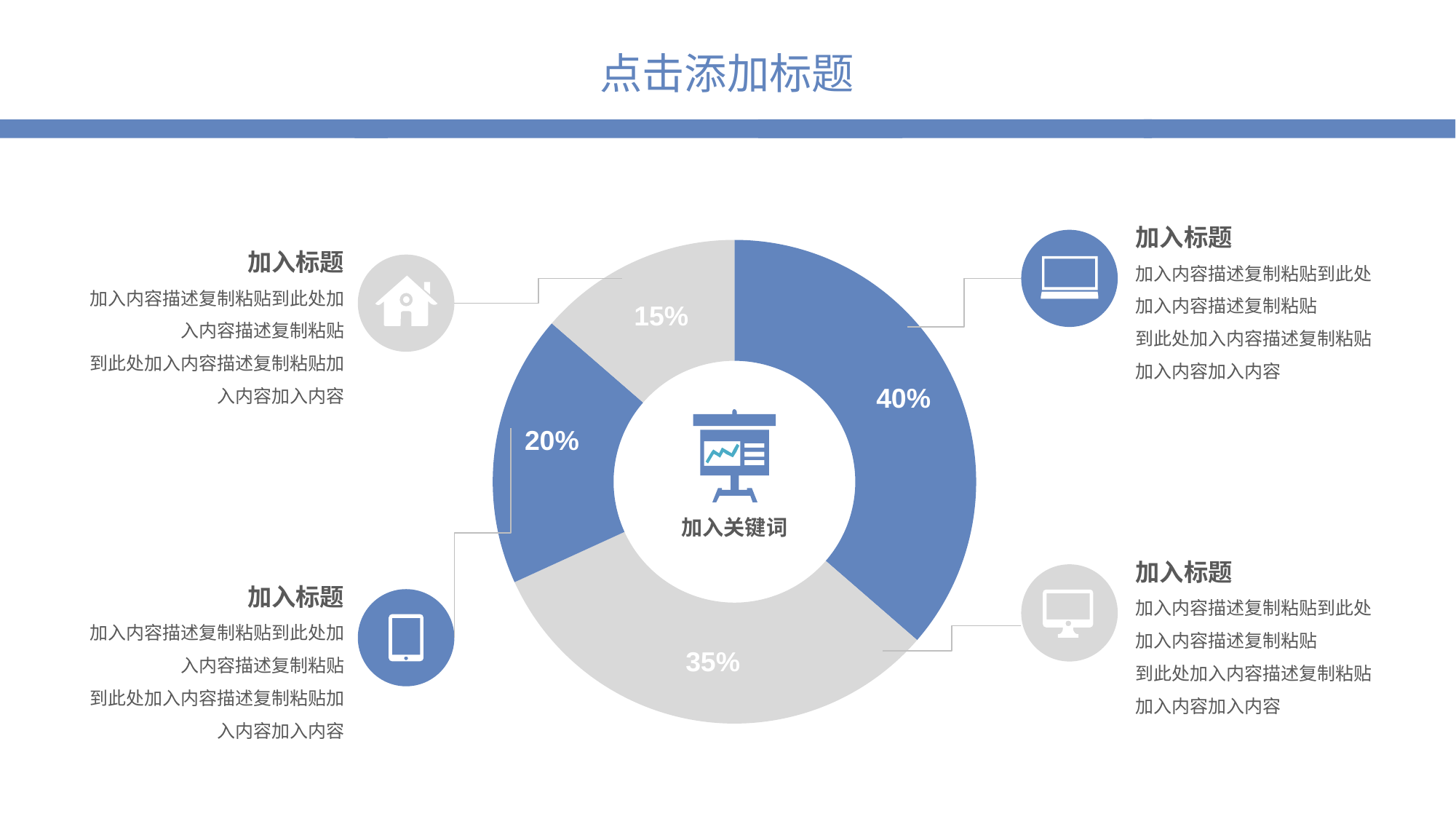

加入标题
加入内容描述复制粘贴到此处加入内容描述复制粘贴
到此处加入内容描述复制粘贴加入内容加入内容
加入标题
加入内容描述复制粘贴到此处加入内容描述复制粘贴
到此处加入内容描述复制粘贴加入内容加入内容

### Chart

| Category |  |
|---|---|

15%
40%

20%
加入关键词
加入标题
加入内容描述复制粘贴到此处加入内容描述复制粘贴
到此处加入内容描述复制粘贴加入内容加入内容
加入标题
加入内容描述复制粘贴到此处加入内容描述复制粘贴
到此处加入内容描述复制粘贴加入内容加入内容

35%